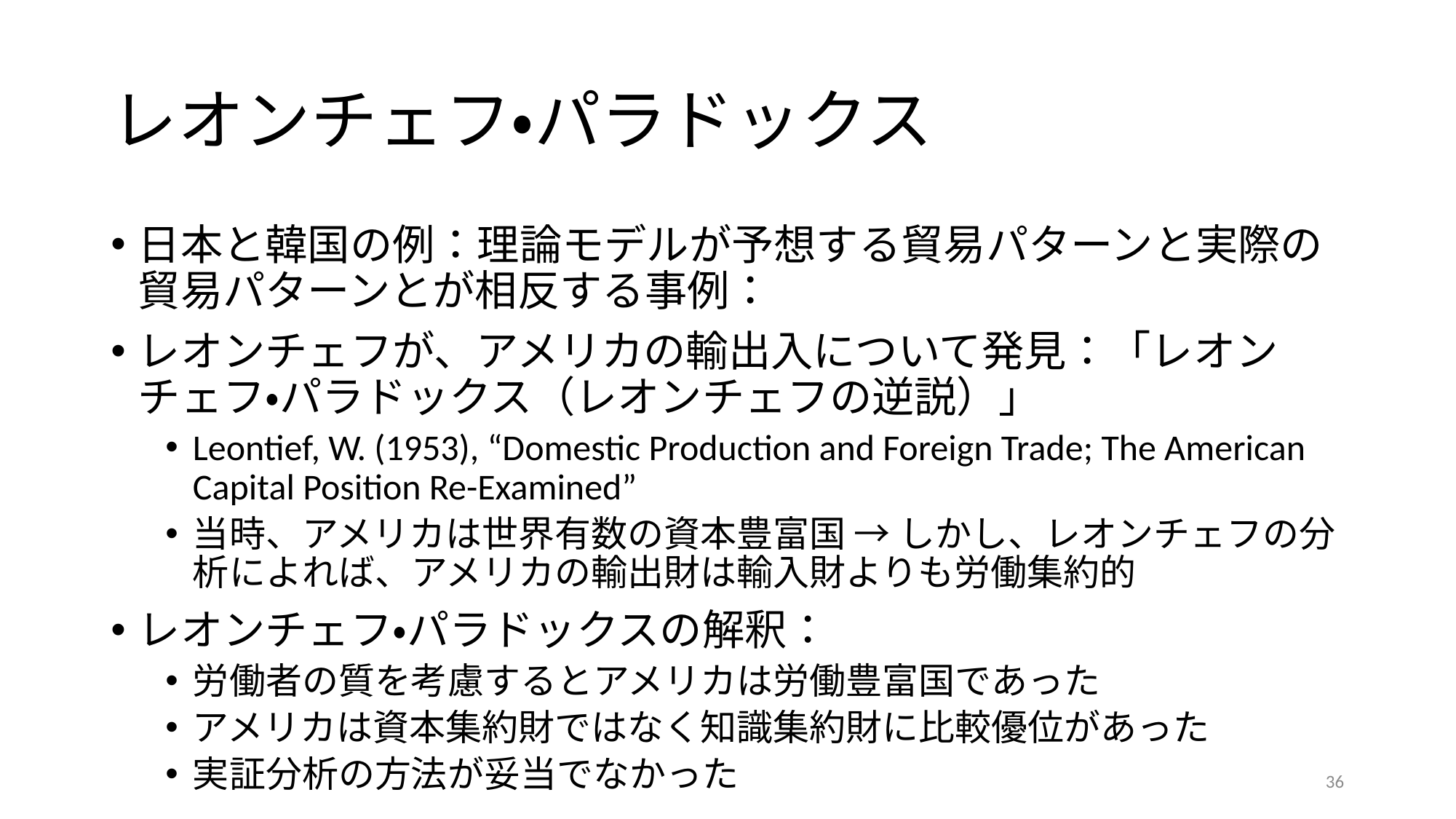

# レオンチェフ・パラドックス
日本と韓国の例：理論モデルが予想する貿易パターンと実際の貿易パターンとが相反する事例：
レオンチェフが、アメリカの輸出入について発見：「レオンチェフ・パラドックス（レオンチェフの逆説）」
Leontief, W. (1953), “Domestic Production and Foreign Trade; The American Capital Position Re-Examined”
当時、アメリカは世界有数の資本豊富国 → しかし、レオンチェフの分析によれば、アメリカの輸出財は輸入財よりも労働集約的
レオンチェフ・パラドックスの解釈：
労働者の質を考慮するとアメリカは労働豊富国であった
アメリカは資本集約財ではなく知識集約財に比較優位があった
実証分析の方法が妥当でなかった
36